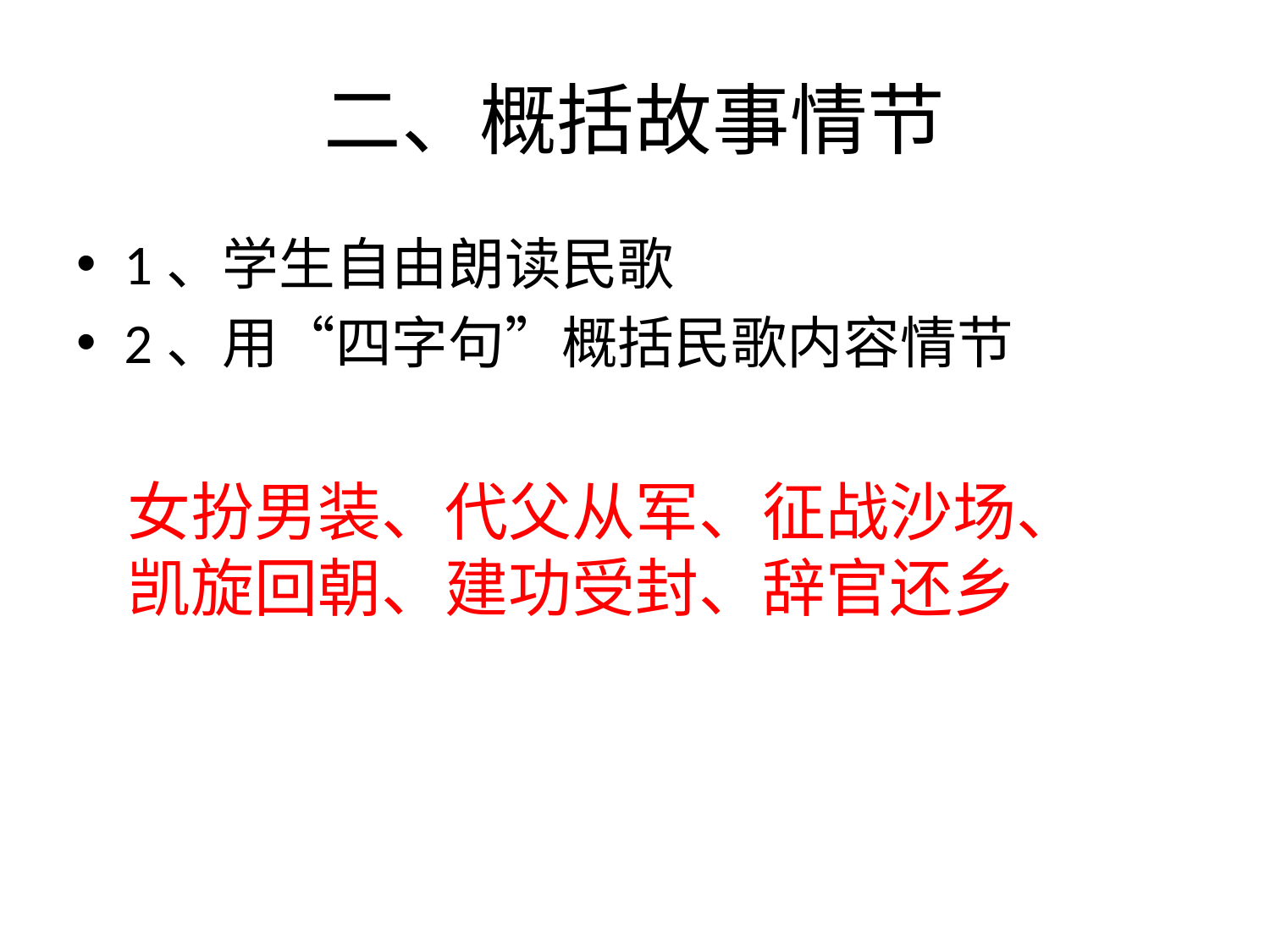

# 二、概括故事情节
1、学生自由朗读民歌
2、用“四字句”概括民歌内容情节
女扮男装、代父从军、征战沙场、凯旋回朝、建功受封、辞官还乡